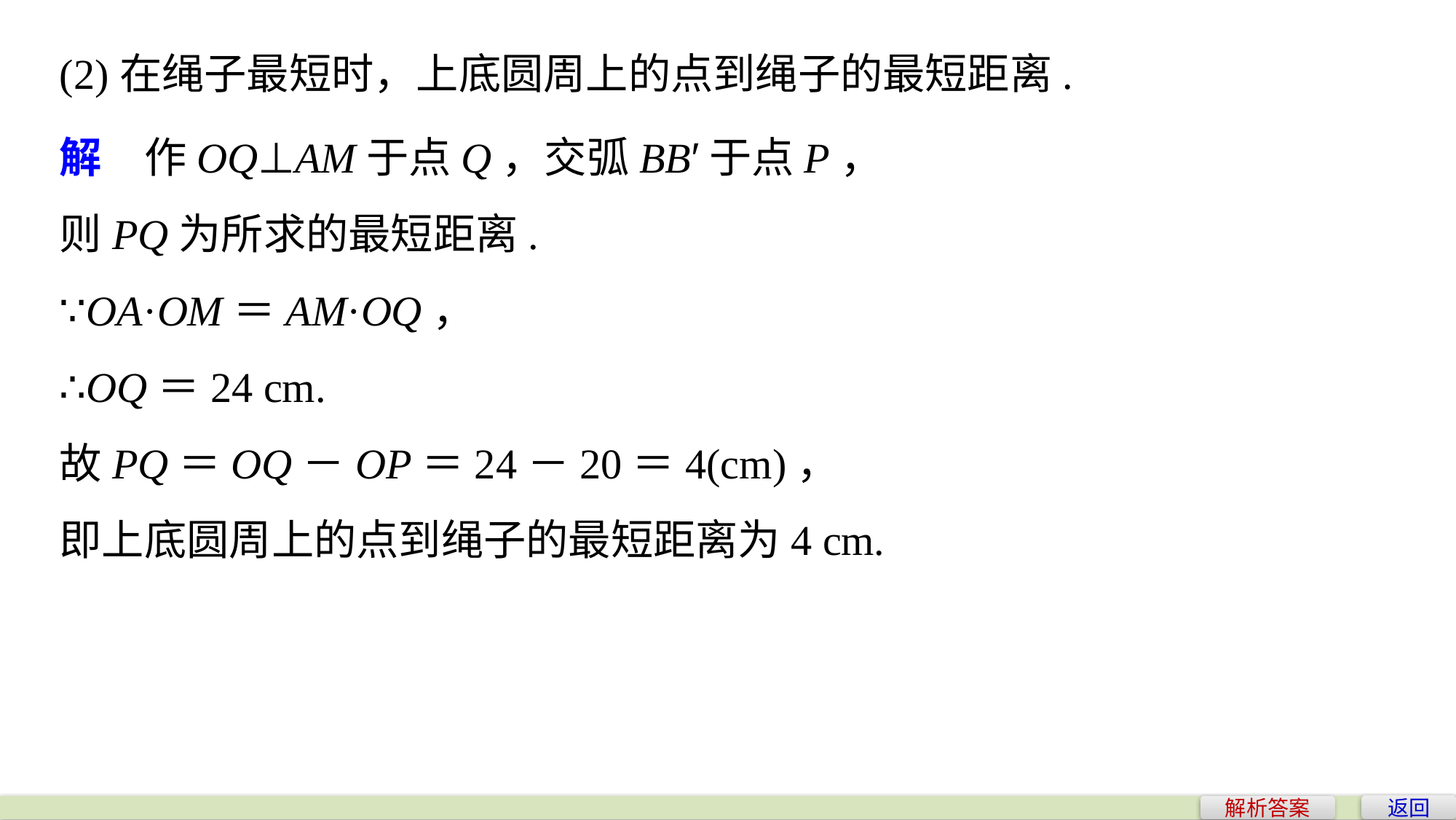

(2)在绳子最短时，上底圆周上的点到绳子的最短距离.
解　作OQ⊥AM于点Q，交弧BB′于点P，
则PQ为所求的最短距离.
∵OA·OM＝AM·OQ，
∴OQ＝24 cm.
故PQ＝OQ－OP＝24－20＝4(cm)，
即上底圆周上的点到绳子的最短距离为4 cm.
返回
解析答案